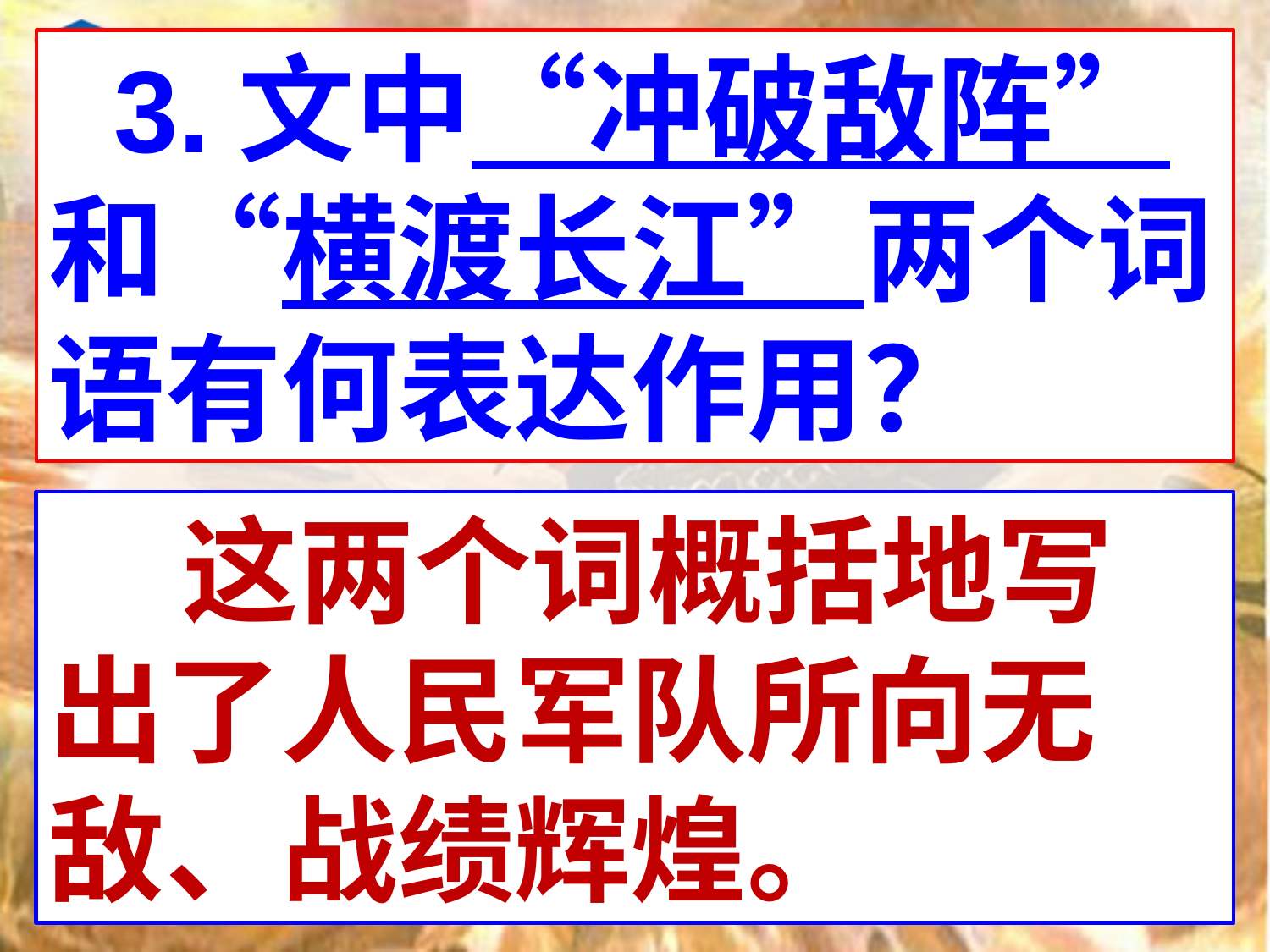

3.文中“冲破敌阵”和“横渡长江”两个词语有何表达作用？
    这两个词概括地写出了人民军队所向无敌、战绩辉煌。